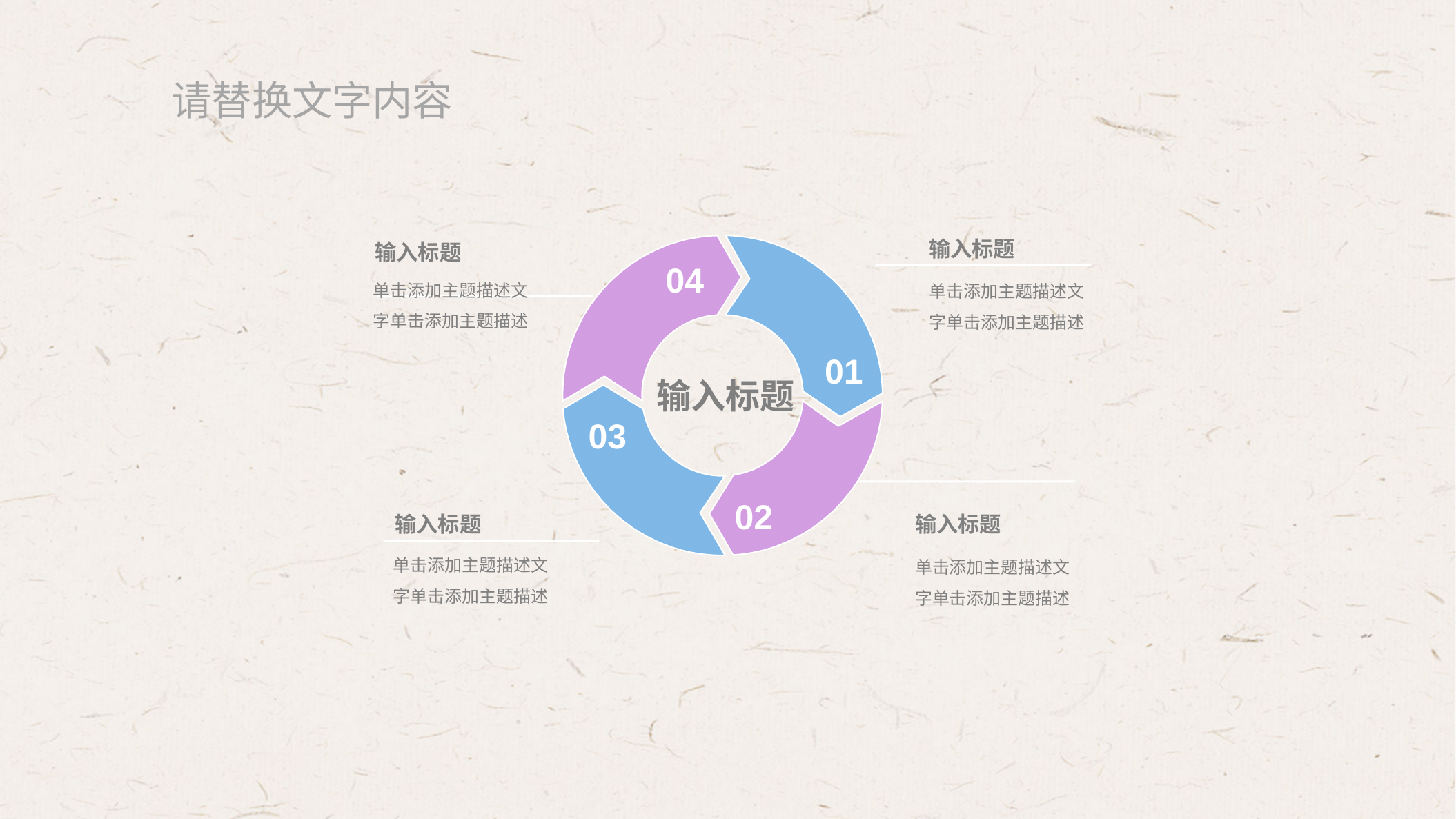

请替换文字内容
输入标题
输入标题

04
01

03
02

单击添加主题描述文字单击添加主题描述
单击添加主题描述文字单击添加主题描述

输入标题

输入标题
输入标题

单击添加主题描述文字单击添加主题描述
单击添加主题描述文字单击添加主题描述